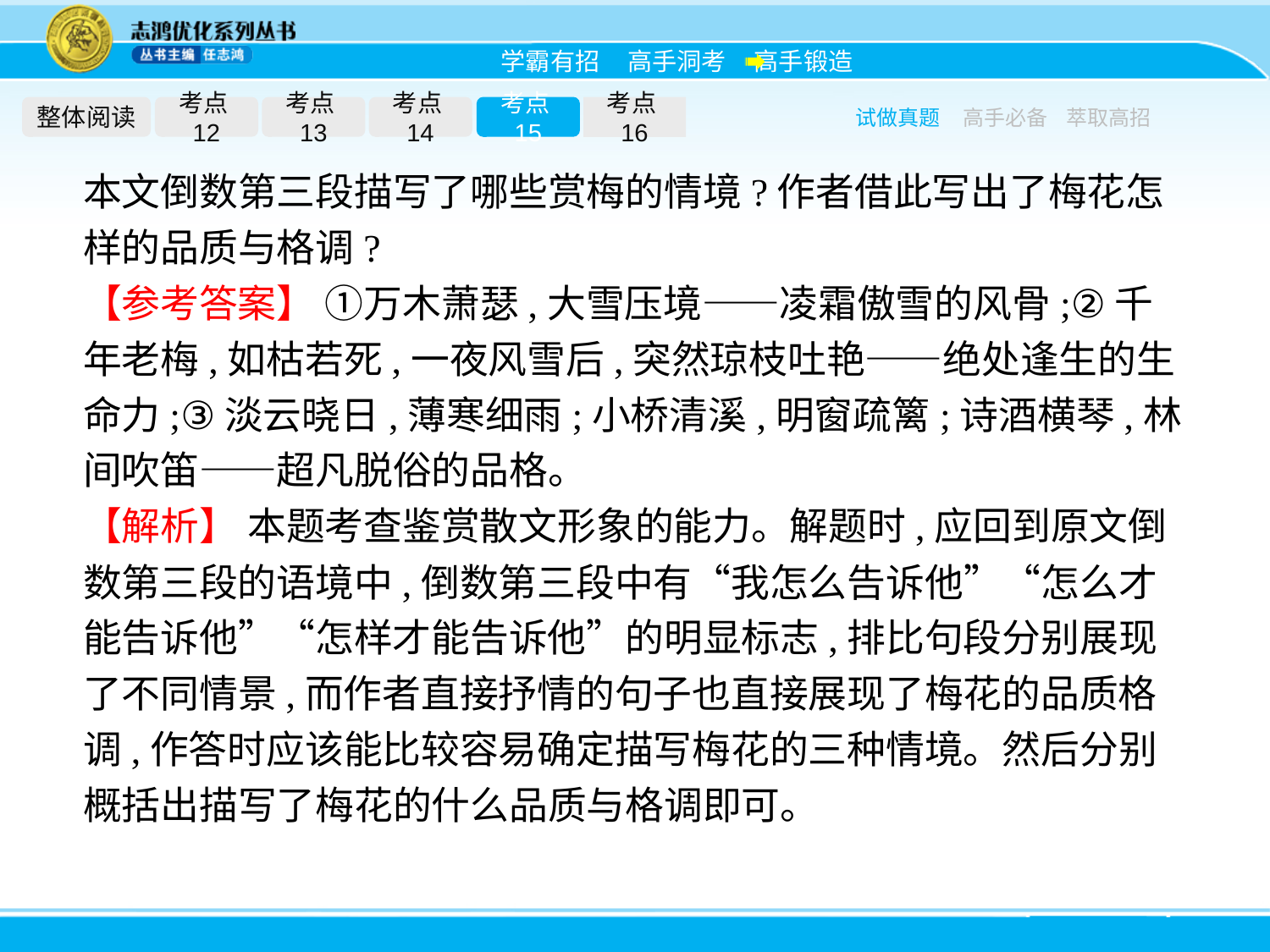

整体阅读
考点12
考点13
考点14
考点15
考点16
试做真题
高手必备
萃取高招
本文倒数第三段描写了哪些赏梅的情境?作者借此写出了梅花怎样的品质与格调?
【参考答案】 ①万木萧瑟,大雪压境——凌霜傲雪的风骨;②千年老梅,如枯若死,一夜风雪后,突然琼枝吐艳——绝处逢生的生命力;③淡云晓日,薄寒细雨;小桥清溪,明窗疏篱;诗酒横琴,林间吹笛——超凡脱俗的品格。
【解析】 本题考查鉴赏散文形象的能力。解题时,应回到原文倒数第三段的语境中,倒数第三段中有“我怎么告诉他”“怎么才能告诉他”“怎样才能告诉他”的明显标志,排比句段分别展现了不同情景,而作者直接抒情的句子也直接展现了梅花的品质格调,作答时应该能比较容易确定描写梅花的三种情境。然后分别概括出描写了梅花的什么品质与格调即可。